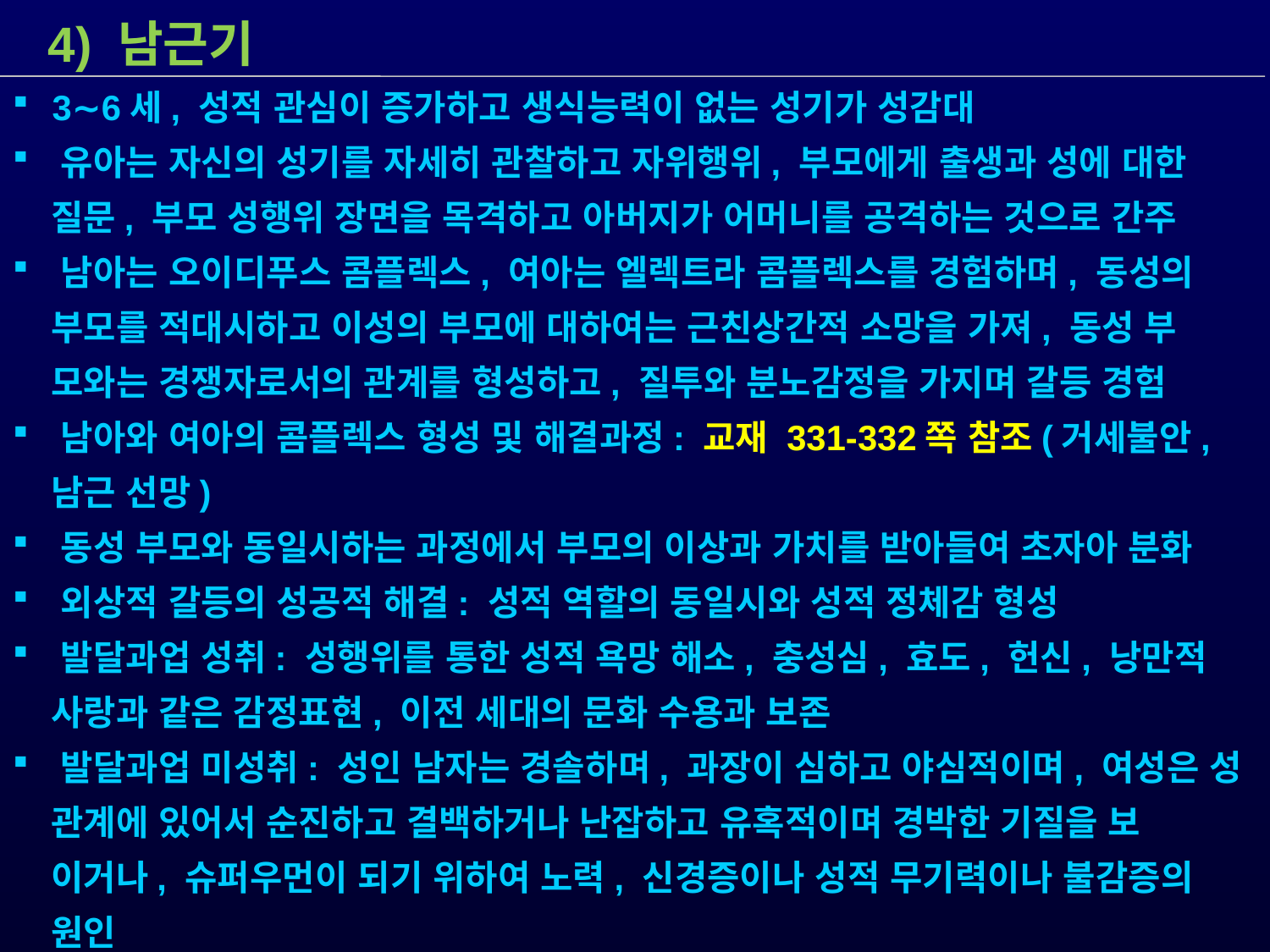

4) 남근기
 3∼6세, 성적 관심이 증가하고 생식능력이 없는 성기가 성감대
 유아는 자신의 성기를 자세히 관찰하고 자위행위, 부모에게 출생과 성에 대한
   질문, 부모 성행위 장면을 목격하고 아버지가 어머니를 공격하는 것으로 간주
 남아는 오이디푸스 콤플렉스, 여아는 엘렉트라 콤플렉스를 경험하며, 동성의
   부모를 적대시하고 이성의 부모에 대하여는 근친상간적 소망을 가져, 동성 부
   모와는 경쟁자로서의 관계를 형성하고, 질투와 분노감정을 가지며 갈등 경험
 남아와 여아의 콤플렉스 형성 및 해결과정: 교재 331-332쪽 참조(거세불안,
   남근 선망)
 동성 부모와 동일시하는 과정에서 부모의 이상과 가치를 받아들여 초자아 분화
 외상적 갈등의 성공적 해결: 성적 역할의 동일시와 성적 정체감 형성
 발달과업 성취: 성행위를 통한 성적 욕망 해소, 충성심, 효도, 헌신, 낭만적
   사랑과 같은 감정표현, 이전 세대의 문화 수용과 보존
 발달과업 미성취: 성인 남자는 경솔하며, 과장이 심하고 야심적이며, 여성은 성
   관계에 있어서 순진하고 결백하거나 난잡하고 유혹적이며 경박한 기질을 보
   이거나, 슈퍼우먼이 되기 위하여 노력, 신경증이나 성적 무기력이나 불감증의
   원인